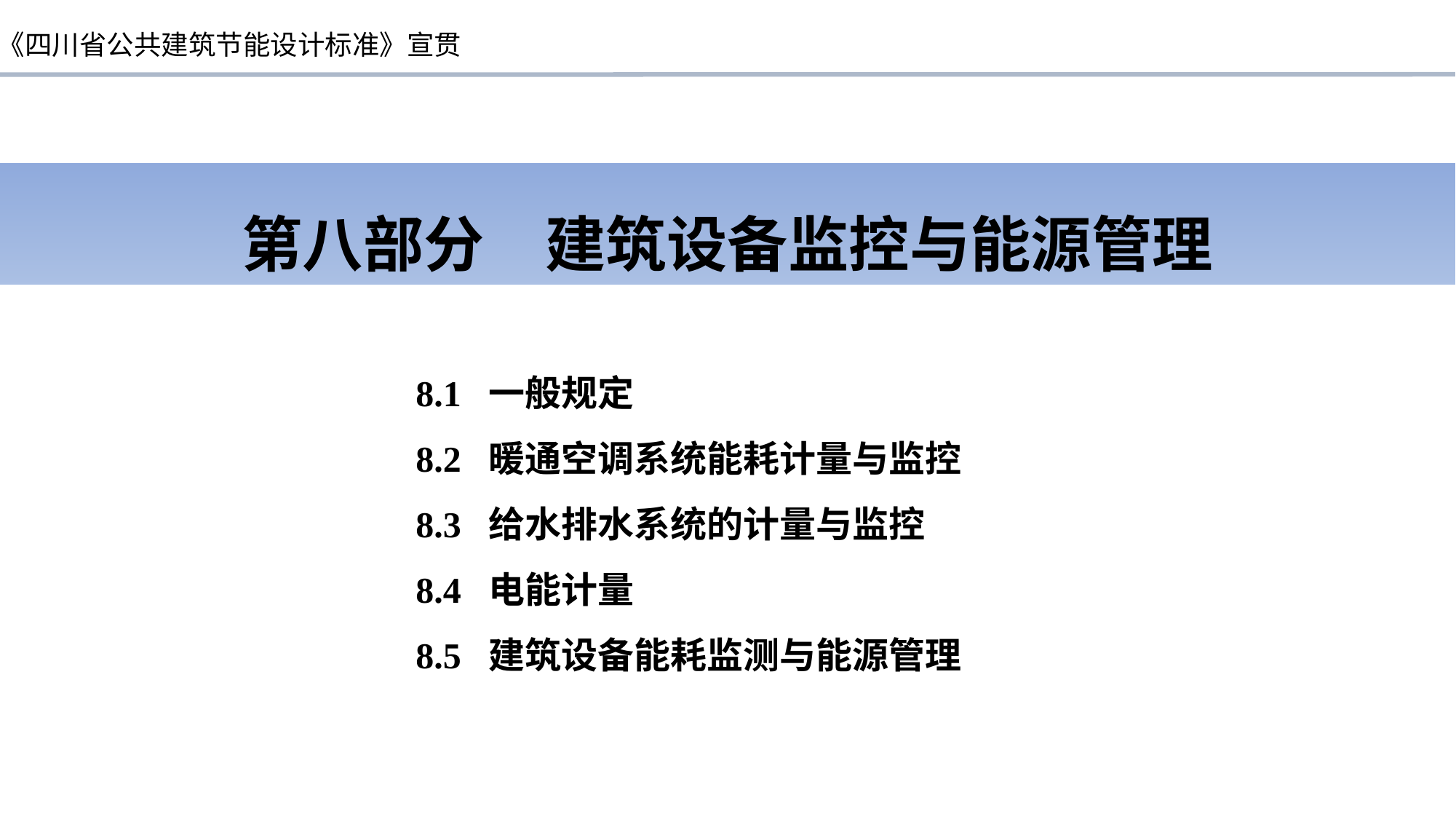

第八部分　建筑设备监控与能源管理
8.1  一般规定
8.2  暖通空调系统能耗计量与监控
8.3  给水排水系统的计量与监控
8.4  电能计量
8.5  建筑设备能耗监测与能源管理